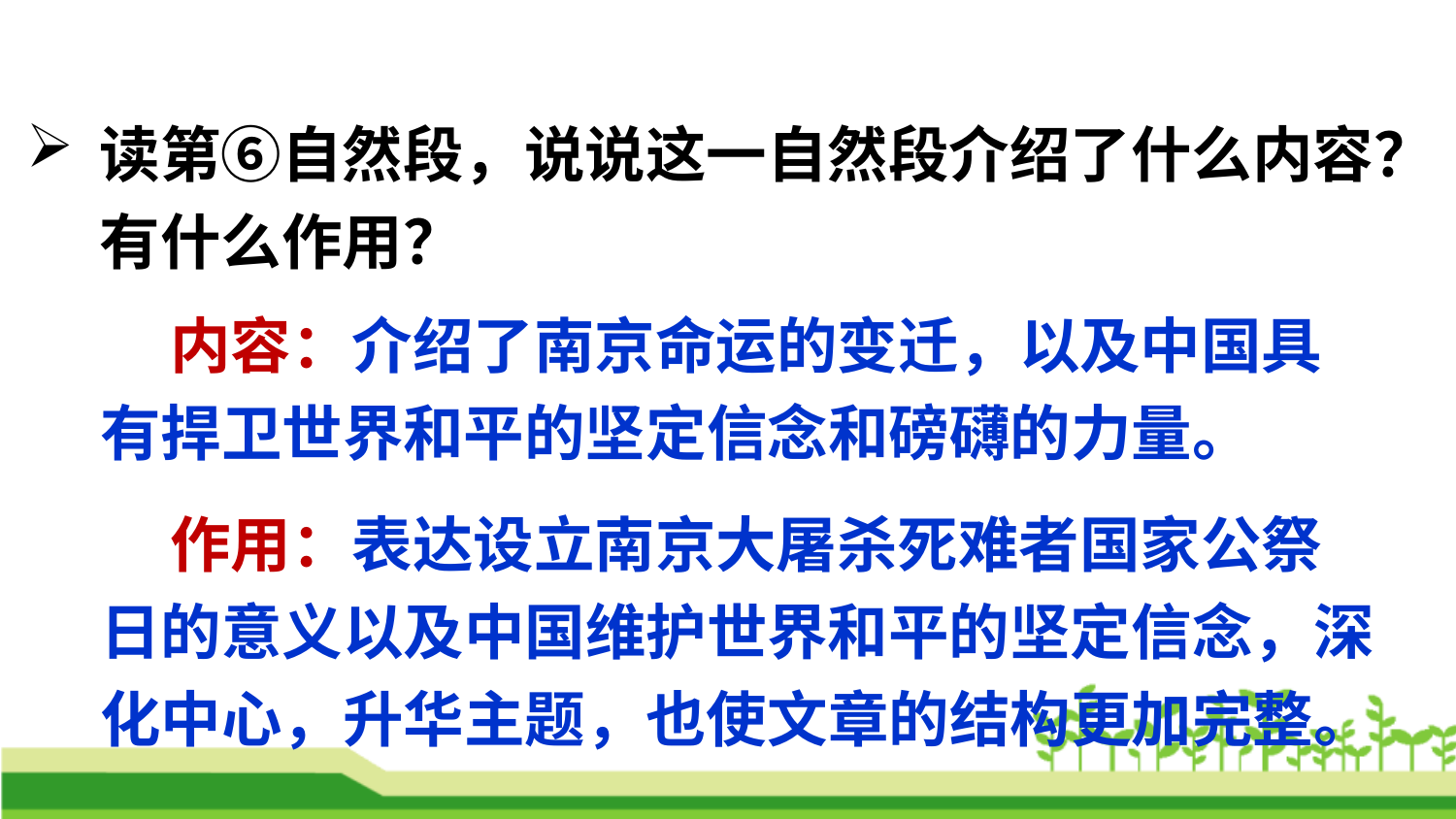

读第⑥自然段，说说这一自然段介绍了什么内容？有什么作用？
    内容：介绍了南京命运的变迁，以及中国具有捍卫世界和平的坚定信念和磅礴的力量。
    作用：表达设立南京大屠杀死难者国家公祭日的意义以及中国维护世界和平的坚定信念，深化中心，升华主题，也使文章的结构更加完整。